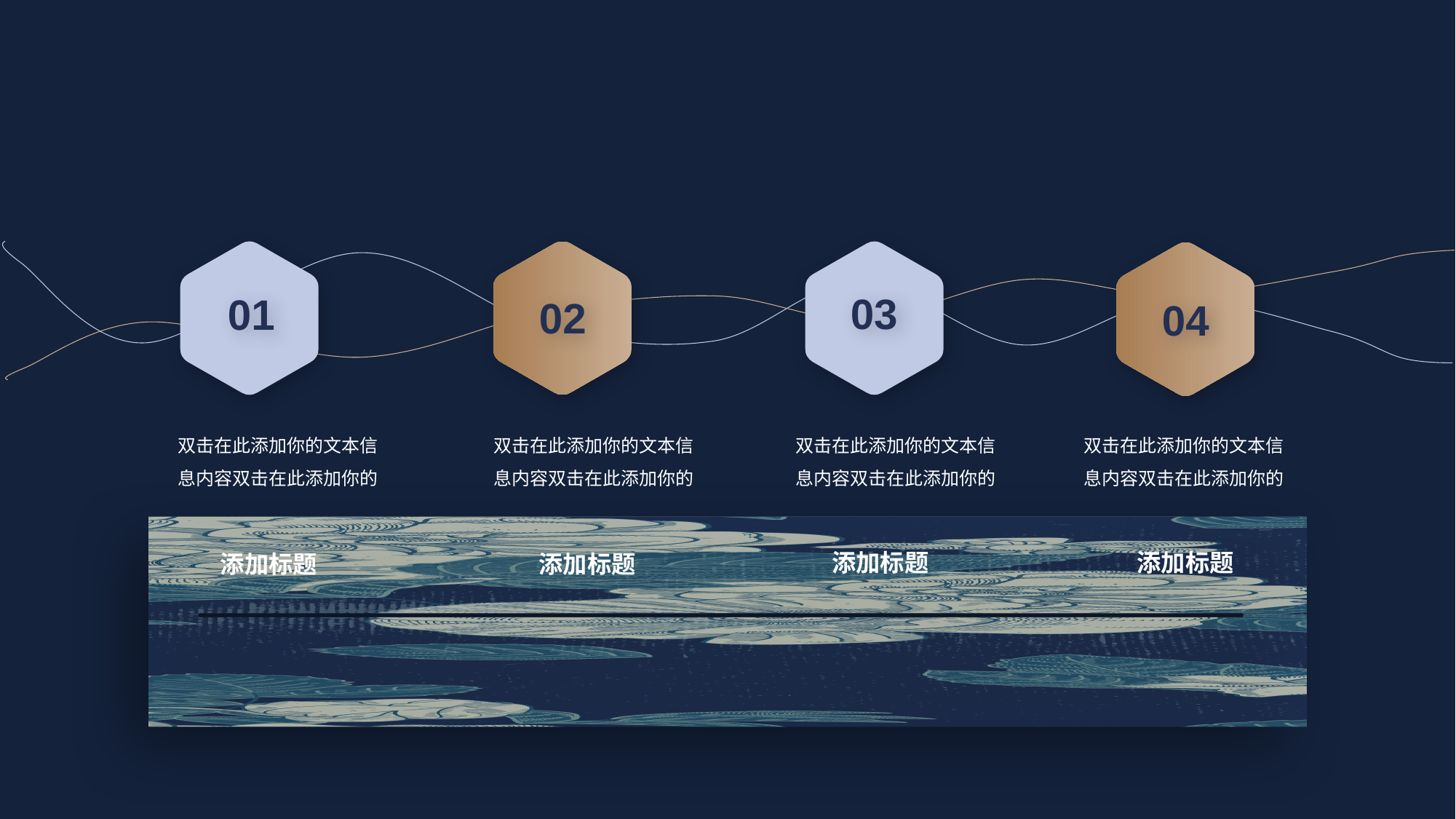

01

02

03

04

双击在此添加你的文本信息内容双击在此添加你的
双击在此添加你的文本信息内容双击在此添加你的
双击在此添加你的文本信息内容双击在此添加你的
双击在此添加你的文本信息内容双击在此添加你的
添加标题
添加标题
添加标题
添加标题